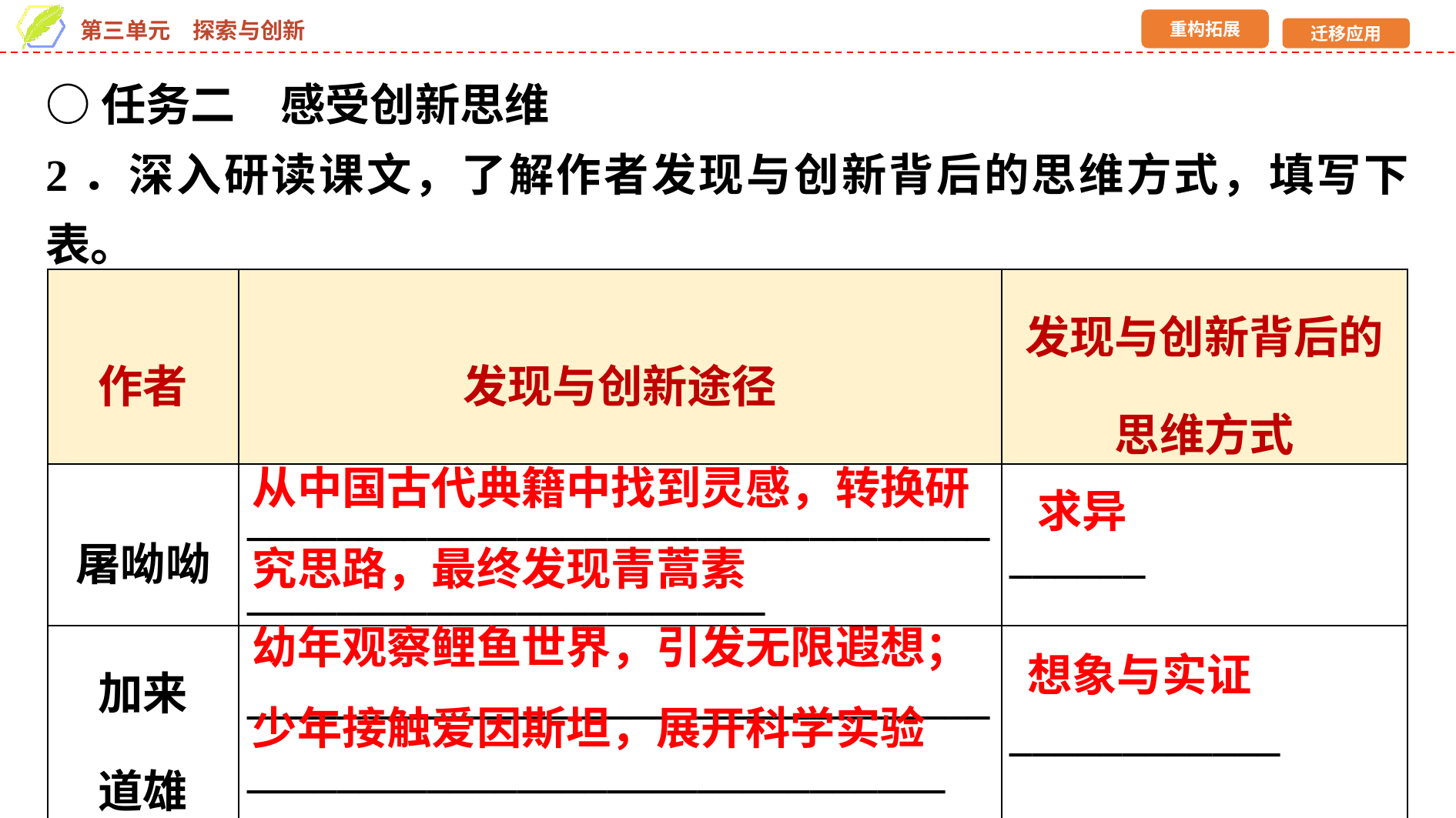

○任务二　感受创新思维
2．深入研读课文，了解作者发现与创新背后的思维方式，填写下表。
| 作者 | 发现与创新途径 | 发现与创新背后的思维方式 |
| --- | --- | --- |
| 屠呦呦 | \_\_\_\_\_\_\_\_\_\_\_\_\_\_\_\_\_\_\_\_\_\_\_\_\_\_\_\_\_\_\_\_\_\_\_\_\_\_\_\_\_\_\_\_\_\_\_\_\_\_\_\_\_\_\_\_ | \_\_\_\_\_\_ |
| 加来 道雄 | \_\_\_\_\_\_\_\_\_\_\_\_\_\_\_\_\_\_\_\_\_\_\_\_\_\_\_\_\_\_\_\_\_\_\_\_\_\_\_\_\_\_\_\_\_\_\_\_\_\_\_\_\_\_\_\_\_\_\_\_\_\_\_\_ | \_\_\_\_\_\_\_\_\_\_\_\_ |
从中国古代典籍中找到灵感，转换研究思路，最终发现青蒿素
求异
幼年观察鲤鱼世界，引发无限遐想；少年接触爱因斯坦，展开科学实验
想象与实证